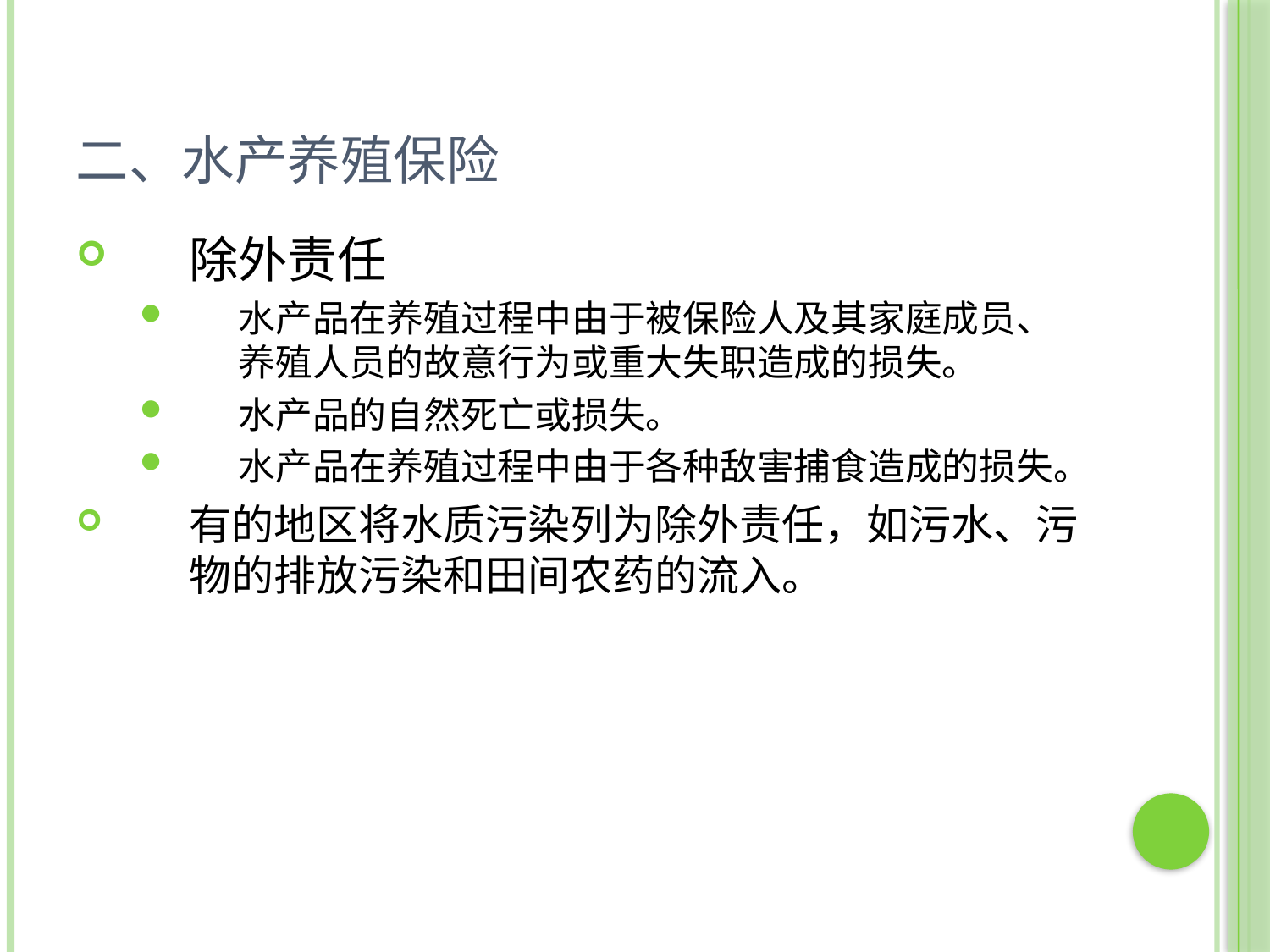

# 二、水产养殖保险
除外责任
水产品在养殖过程中由于被保险人及其家庭成员、养殖人员的故意行为或重大失职造成的损失。
水产品的自然死亡或损失。
水产品在养殖过程中由于各种敌害捕食造成的损失。
有的地区将水质污染列为除外责任，如污水、污物的排放污染和田间农药的流入。